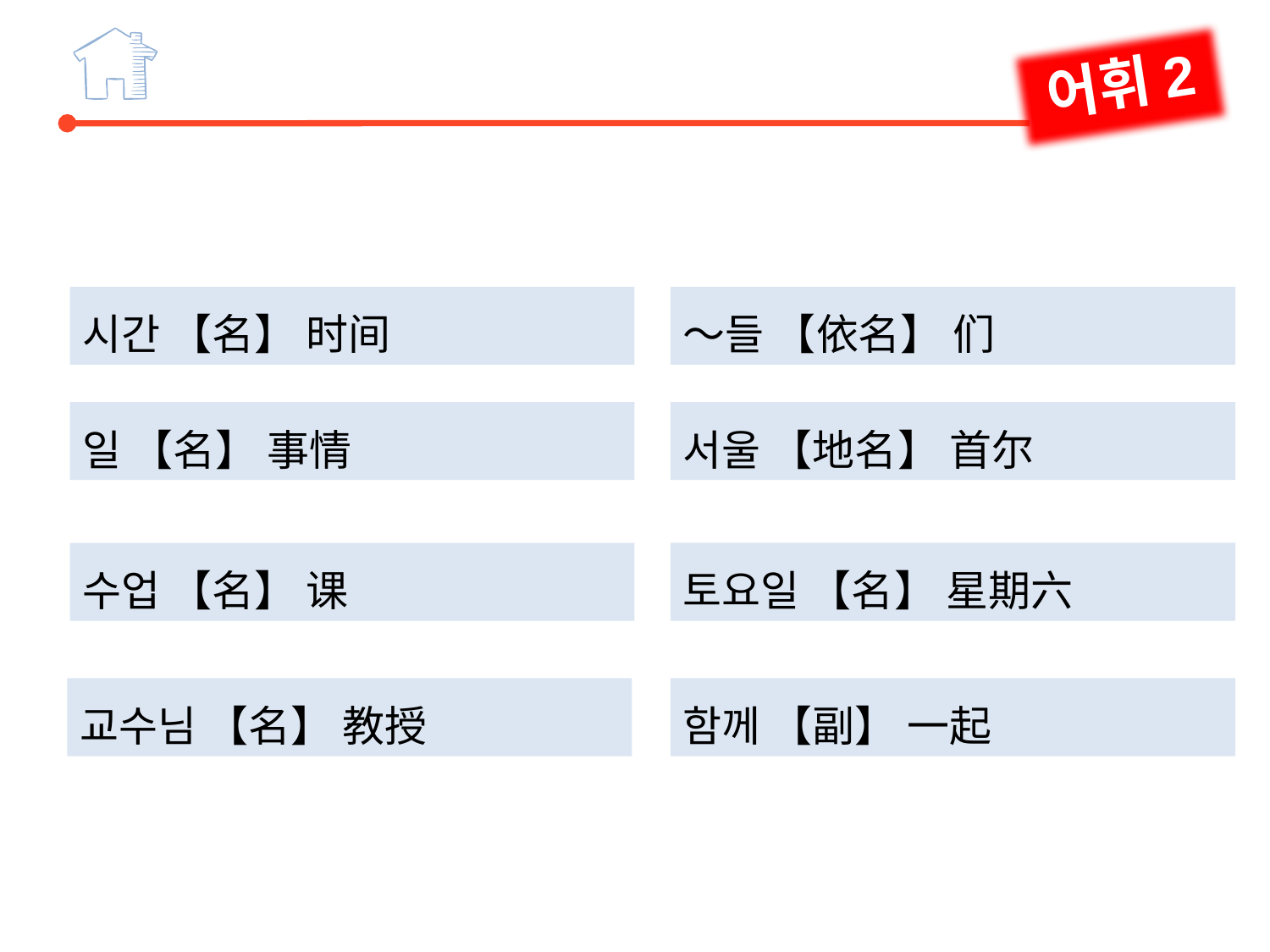

어휘2
～들 【依名】 们
시간 【名】 时间
일 【名】 事情
서울 【地名】 首尔
토요일 【名】 星期六
수업 【名】 课
함께 【副】 一起
교수님 【名】 教授